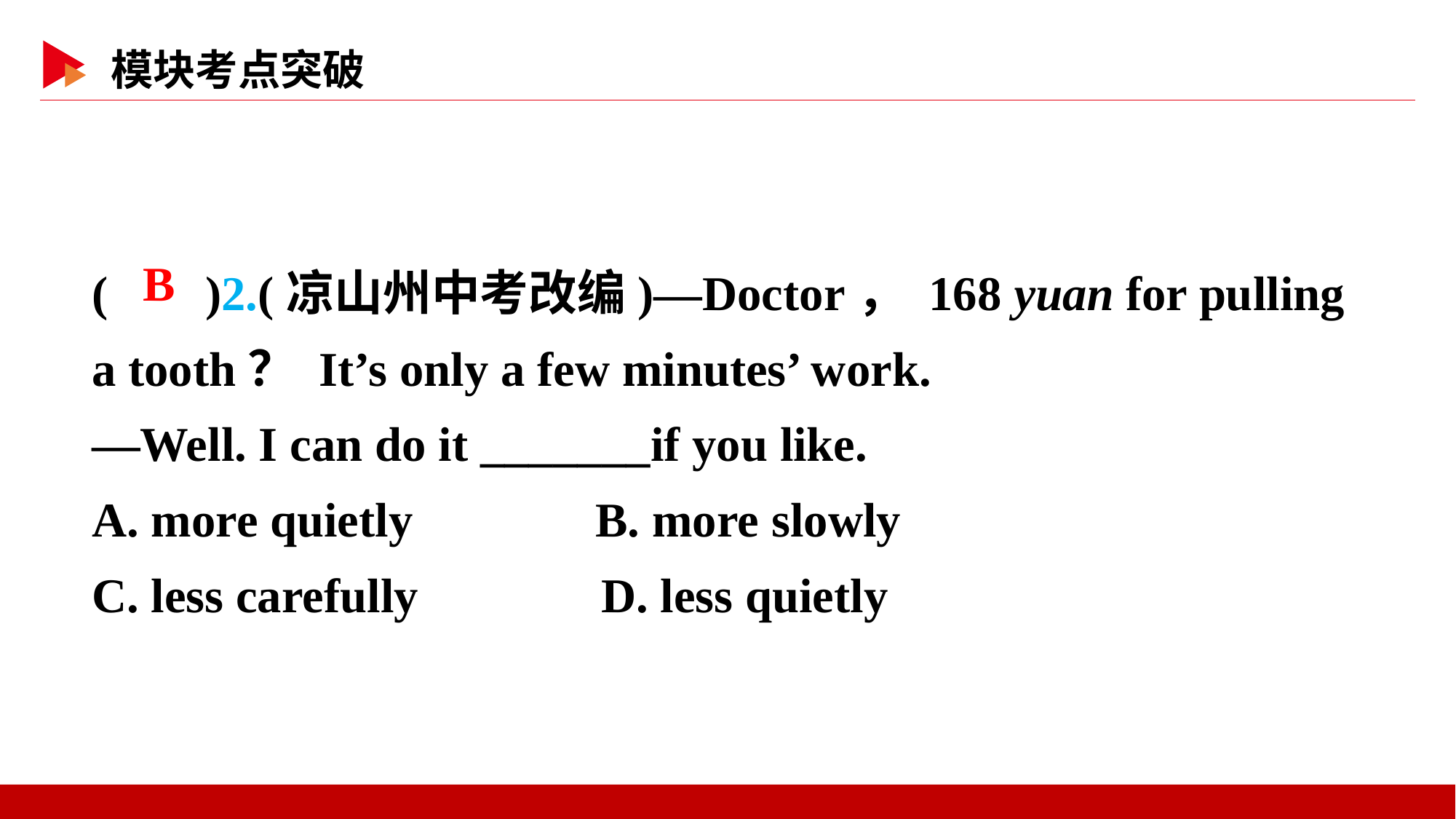

(        )2.(凉山州中考改编)—Doctor， 168 yuan for pulling a tooth？ It’s only a few minutes’ work.
—Well. I can do it _______if you like.
A. more quietly               B. more slowly
C. less carefully               D. less quietly
   B